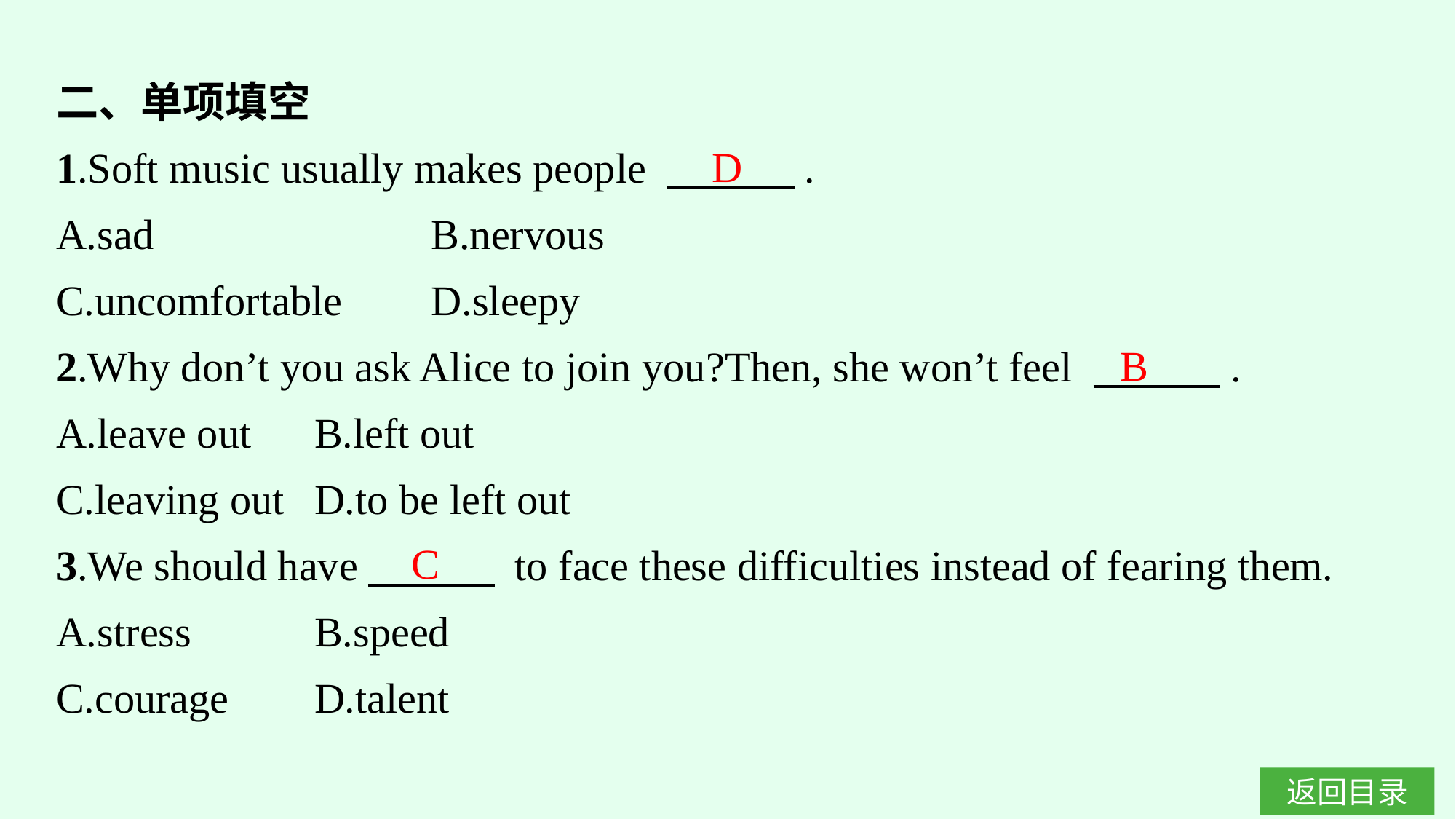

二、单项填空
1.Soft music usually makes people 　　　.
A.sad			B.nervous
C.uncomfortable	D.sleepy
2.Why don’t you ask Alice to join you?Then, she won’t feel 　　　.
A.leave out	B.left out
C.leaving out	D.to be left out
3.We should have　　　 to face these difficulties instead of fearing them.
A.stress		B.speed
C.courage	D.talent
D
B
C